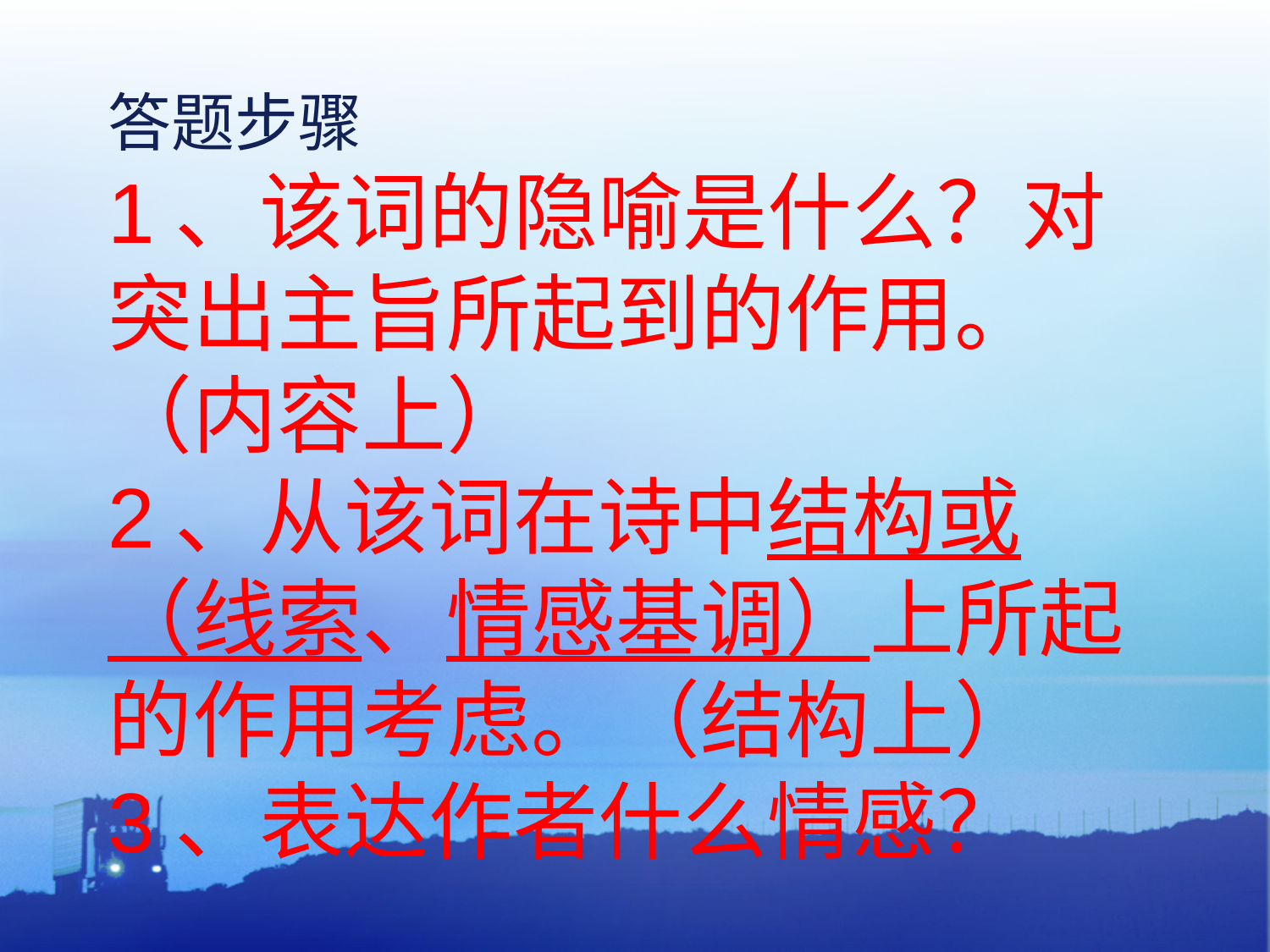

答题步骤
1、该词的隐喻是什么？对突出主旨所起到的作用。（内容上）
2、从该词在诗中结构或（线索、情感基调）上所起的作用考虑。（结构上）
3、表达作者什么情感？